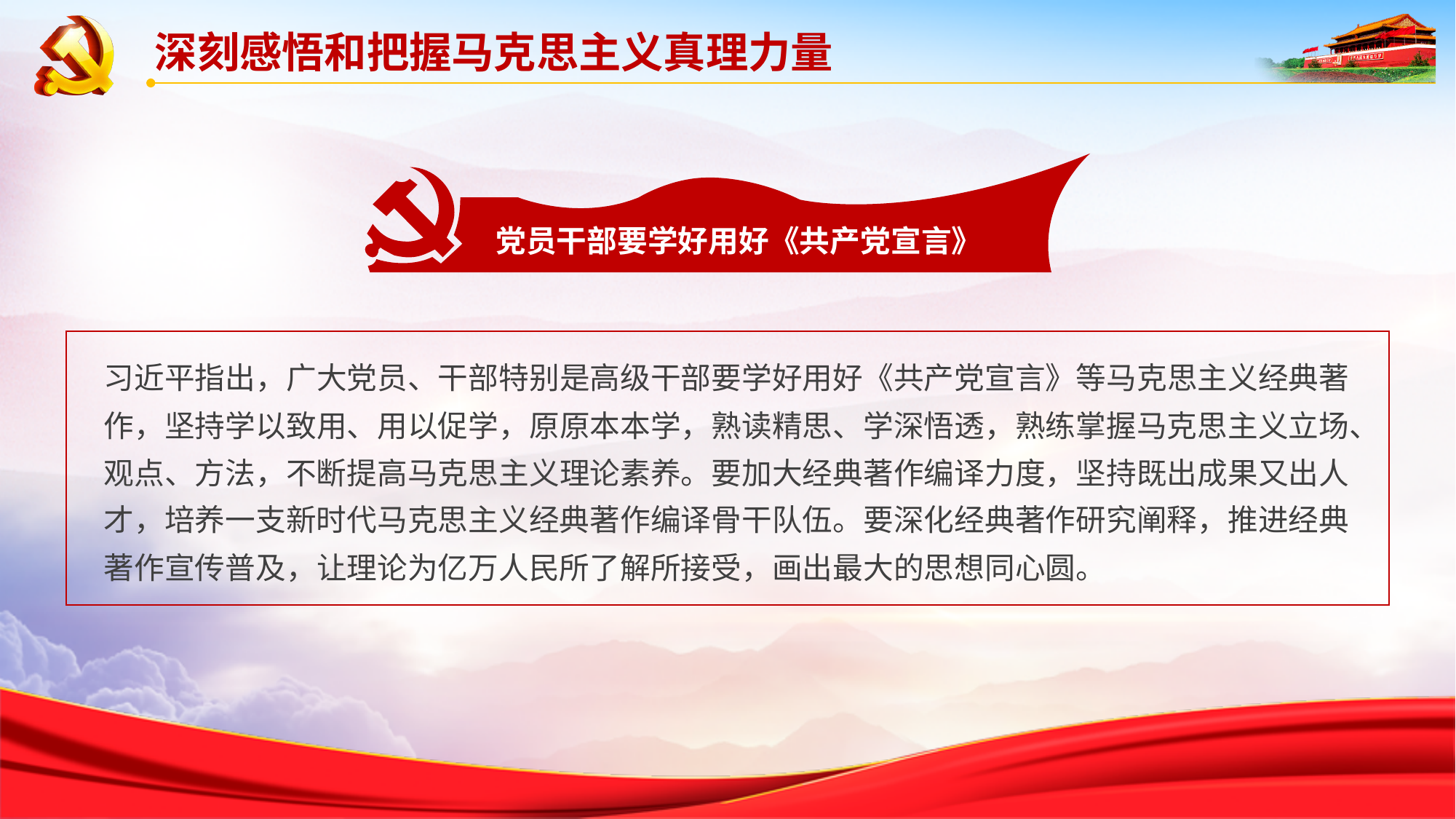

深刻感悟和把握马克思主义真理力量

党员干部要学好用好《共产党宣言》

习近平指出，广大党员、干部特别是高级干部要学好用好《共产党宣言》等马克思主义经典著作，坚持学以致用、用以促学，原原本本学，熟读精思、学深悟透，熟练掌握马克思主义立场、观点、方法，不断提高马克思主义理论素养。要加大经典著作编译力度，坚持既出成果又出人才，培养一支新时代马克思主义经典著作编译骨干队伍。要深化经典著作研究阐释，推进经典著作宣传普及，让理论为亿万人民所了解所接受，画出最大的思想同心圆。